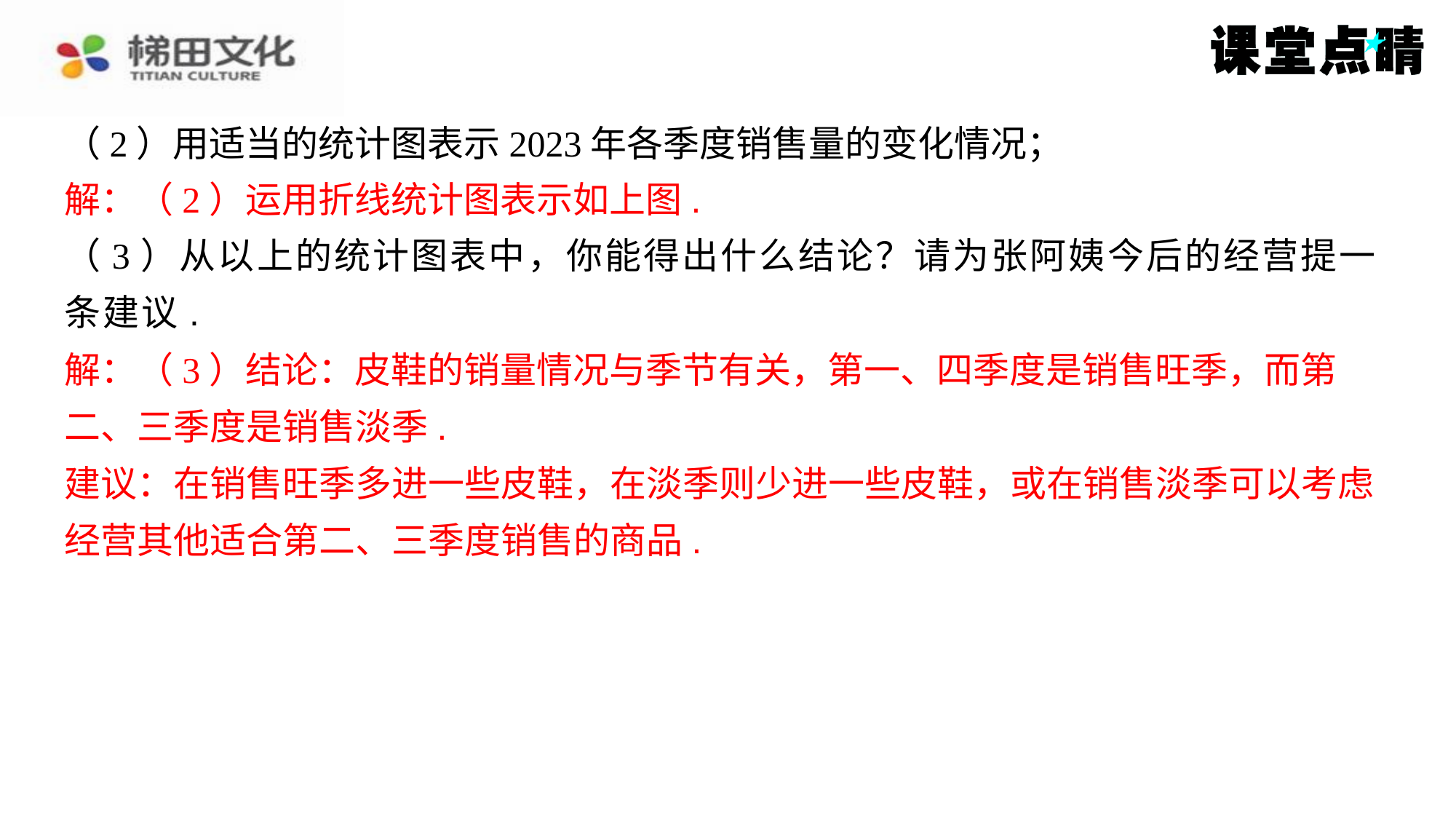

（2）用适当的统计图表示2023年各季度销售量的变化情况；
解：（2）运用折线统计图表示如上图.
（3）从以上的统计图表中，你能得出什么结论？请为张阿姨今后的经营提一
条建议.
解：（3）结论：皮鞋的销量情况与季节有关，第一、四季度是销售旺季，而第
二、三季度是销售淡季.
建议：在销售旺季多进一些皮鞋，在淡季则少进一些皮鞋，或在销售淡季可以考虑
经营其他适合第二、三季度销售的商品.
解：（2）运用折线统计图表示如上图.
解：（3）结论：皮鞋的销量情况与季节有关，第一、四季度是销售旺季，而第
二、三季度是销售淡季.
建议：在销售旺季多进一些皮鞋，在淡季则少进一些皮鞋，或在销售淡季可以考虑
经营其他适合第二、三季度销售的商品.